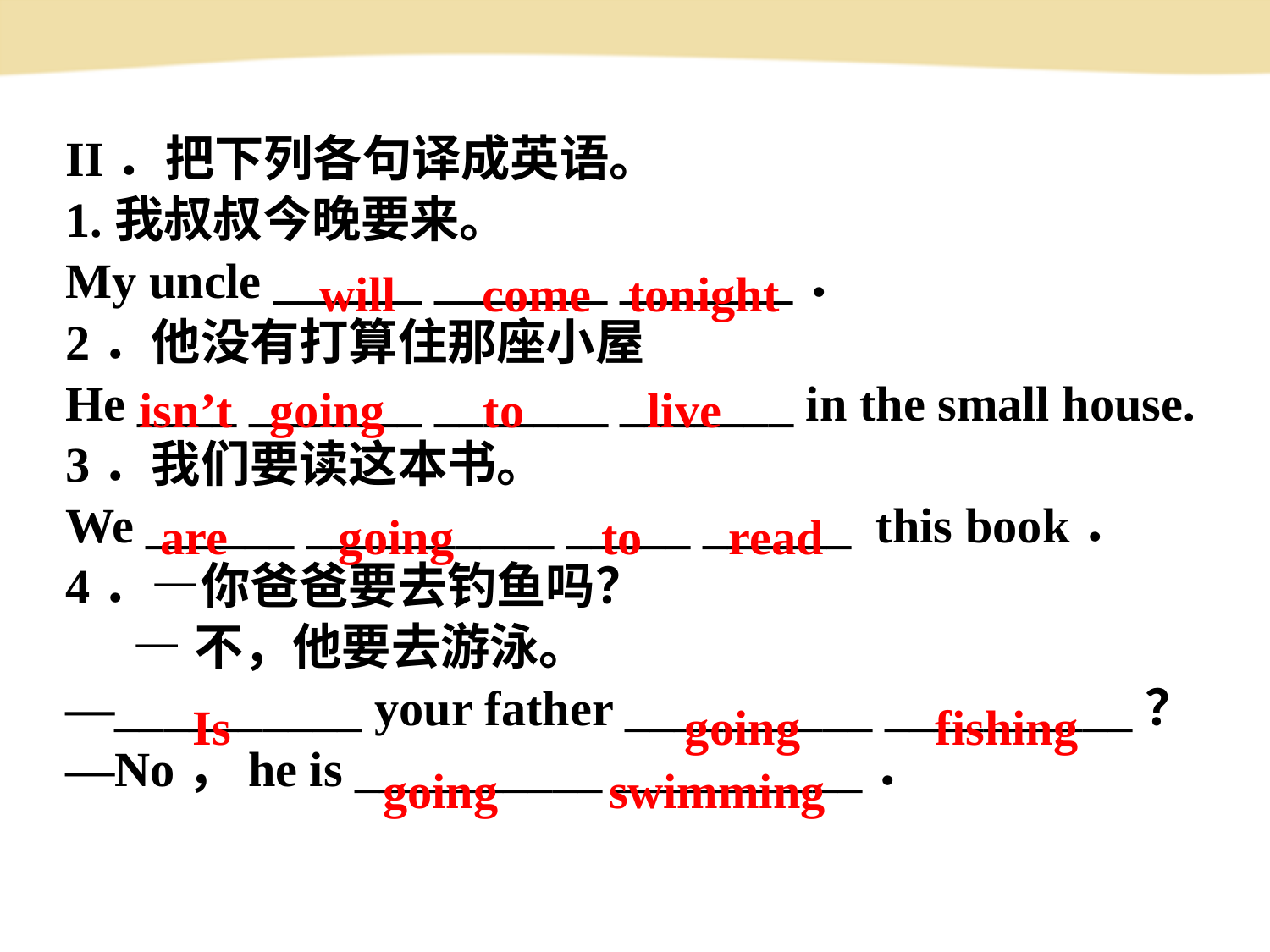

#
II．把下列各句译成英语。
1.我叔叔今晚要来。
My uncle ______ _______ _______．
2．他没有打算住那座小屋
He ____ _______ _______ _______ in the small house.
3．我们要读这本书。
We ______ __________ _____ ______  this book．
4．—你爸爸要去钓鱼吗？
      —不，他要去游泳。
—__________ your father __________ __________？
—No，he is __________ __________．

will       come   tonight
isn’t   going        to          live
are         going            to       read
Is                                     going           fishing
going         swimming